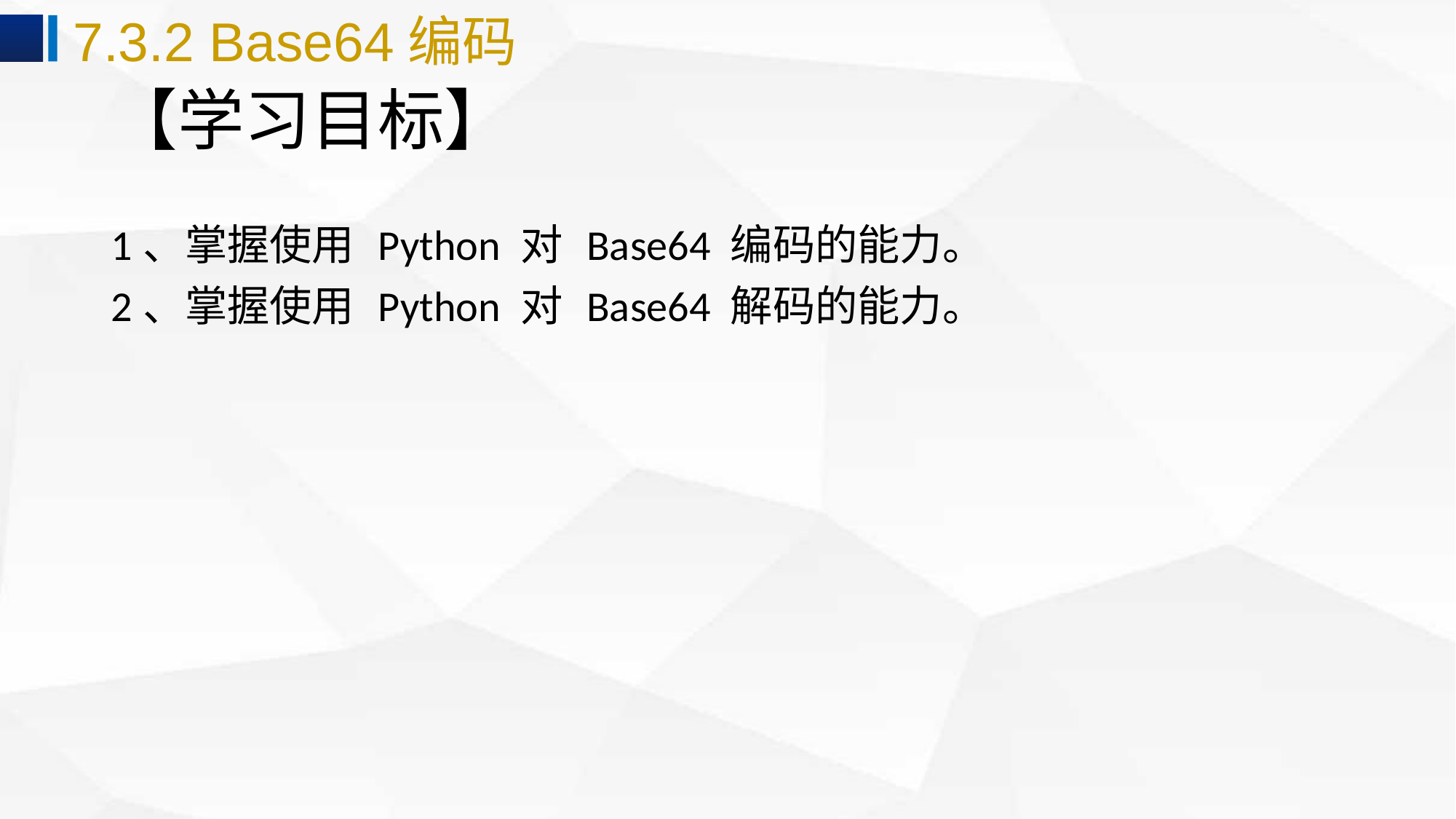

7.3.2 Base64编码

# 【学习目标】
1、掌握使用 Python 对 Base64 编码的能力。
2、掌握使用 Python 对 Base64 解码的能力。